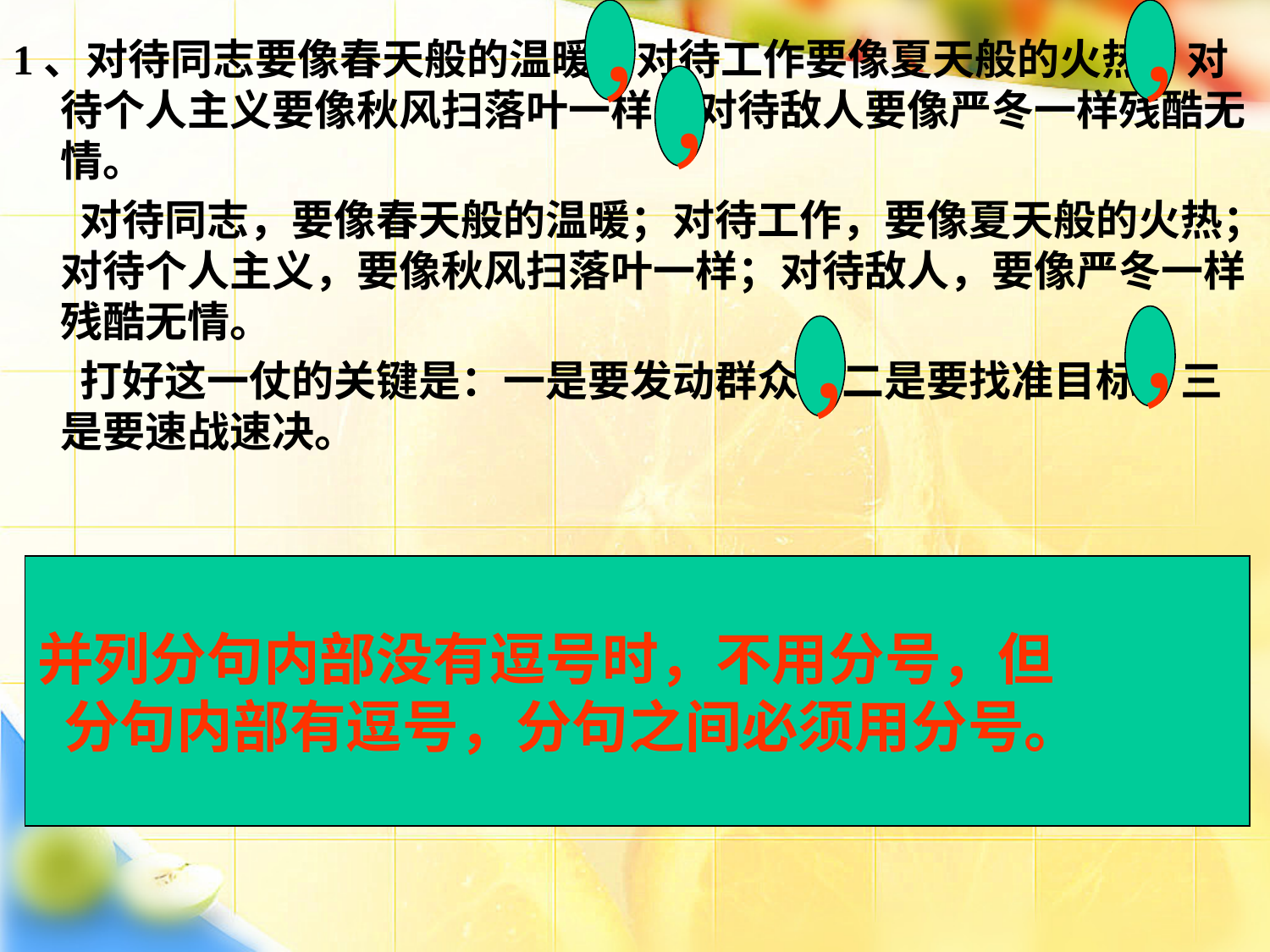

，
  ，
1、对待同志要像春天般的温暖；对待工作要像夏天般的火热；对待个人主义要像秋风扫落叶一样；对待敌人要像严冬一样残酷无情。
      对待同志，要像春天般的温暖；对待工作，要像夏天般的火热；对待个人主义，要像秋风扫落叶一样；对待敌人，要像严冬一样残酷无情。
      打好这一仗的关键是：一是要发动群众；二是要找准目标；三是要速战速决。
  ，
  ，
  ，
并列分句内部没有逗号时，不用分号，但
 分句内部有逗号，分句之间必须用分号。